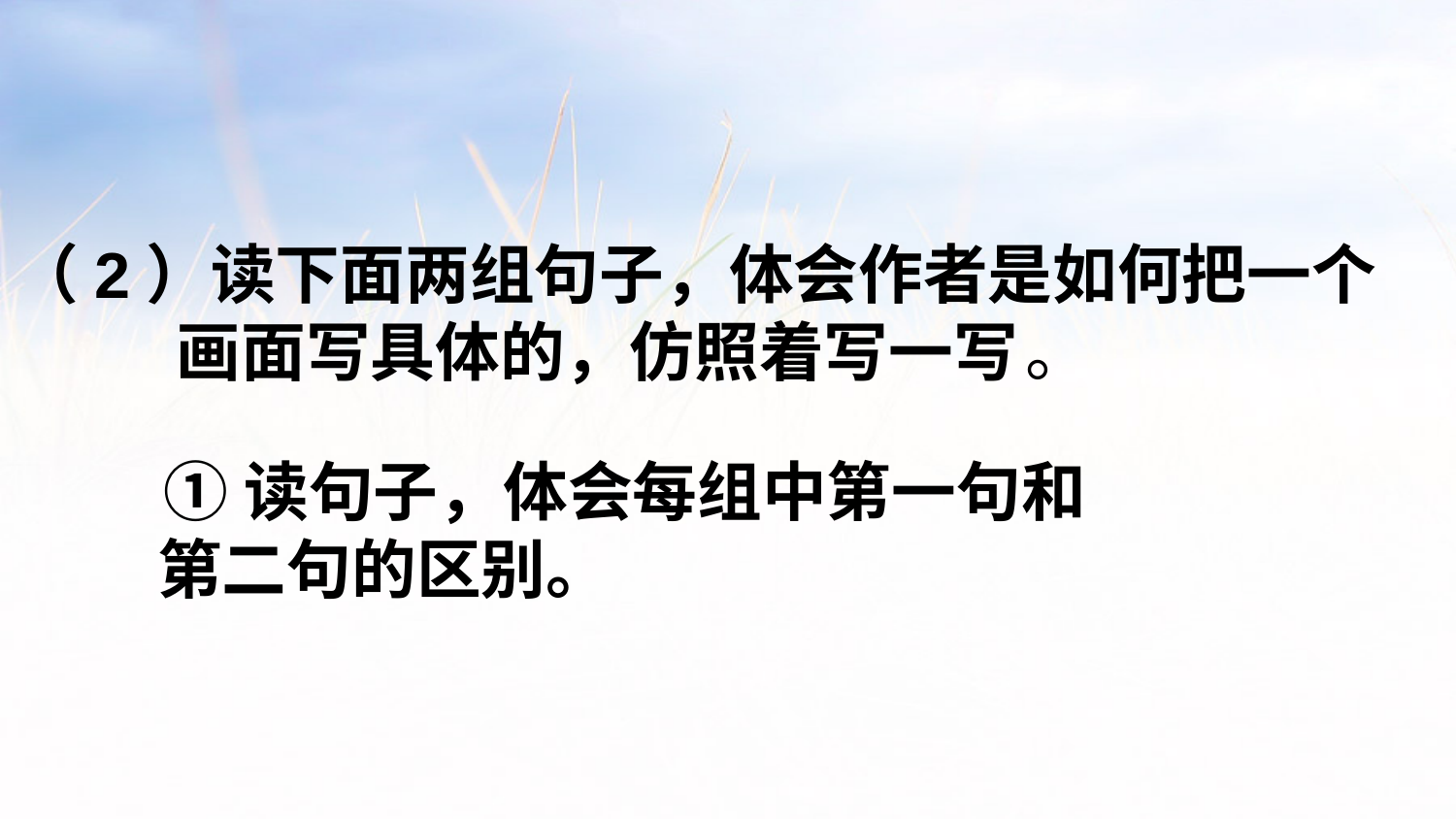

（2）读下面两组句子，体会作者是如何把一个            画面写具体的，仿照着写一写 。
 ①读句子，体会每组中第一句和第二句的区别。